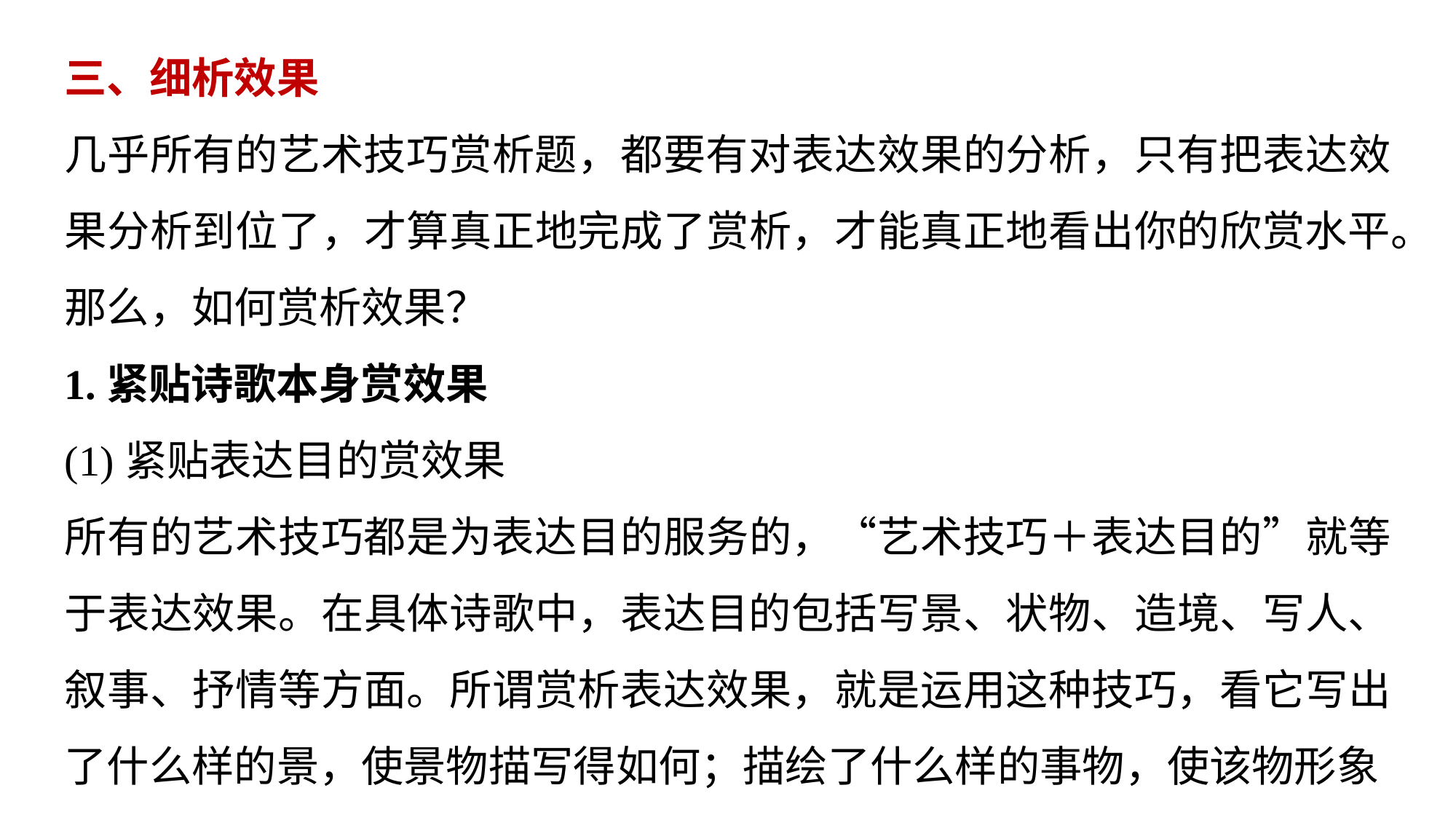

三、细析效果
几乎所有的艺术技巧赏析题，都要有对表达效果的分析，只有把表达效果分析到位了，才算真正地完成了赏析，才能真正地看出你的欣赏水平。那么，如何赏析效果？
1.紧贴诗歌本身赏效果
(1)紧贴表达目的赏效果
所有的艺术技巧都是为表达目的服务的，“艺术技巧＋表达目的”就等于表达效果。在具体诗歌中，表达目的包括写景、状物、造境、写人、叙事、抒情等方面。所谓赏析表达效果，就是运用这种技巧，看它写出了什么样的景，使景物描写得如何；描绘了什么样的事物，使该物形象